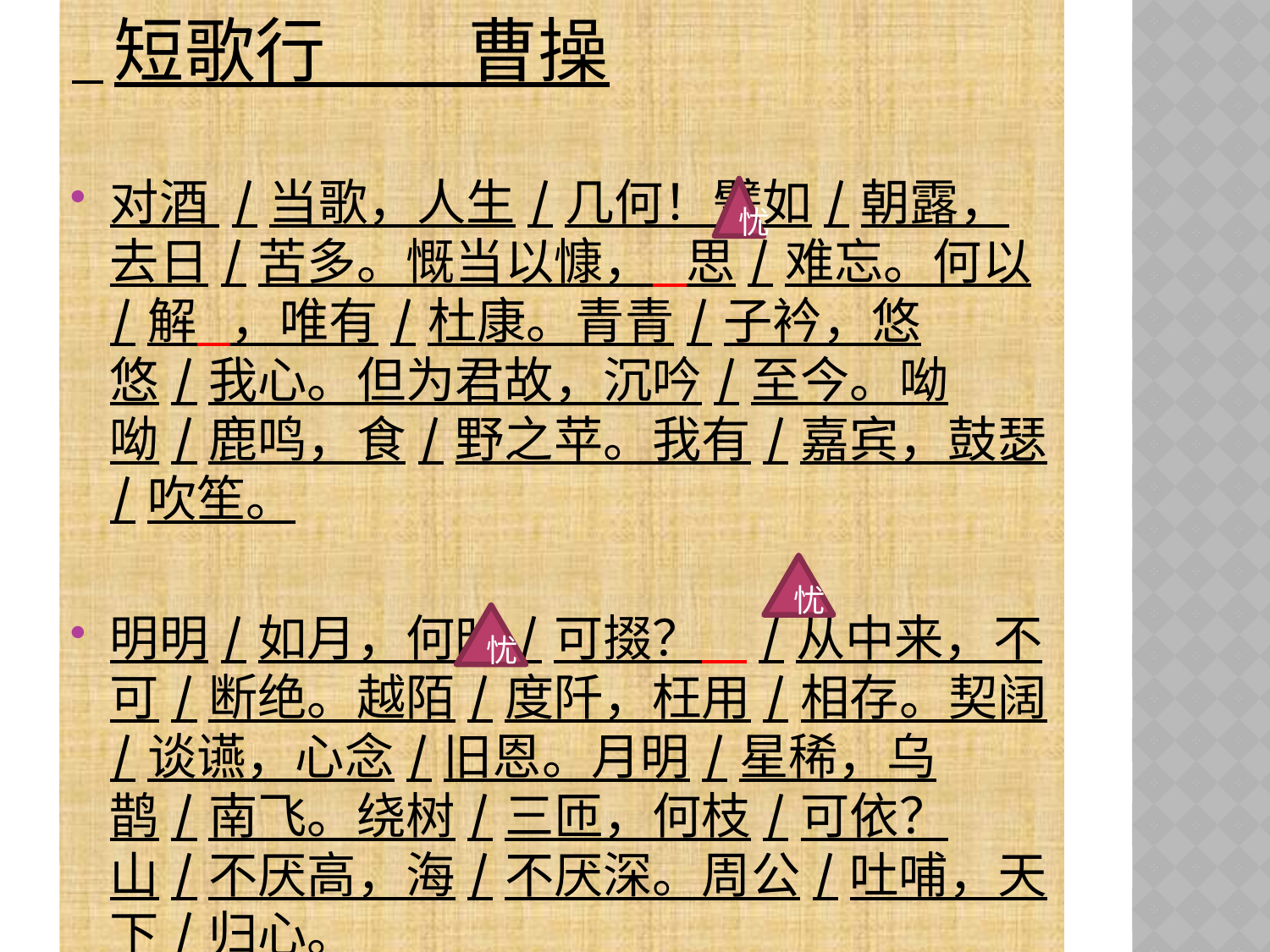

短歌行         曹操

对酒 /当歌，人生/几何！譬如/朝露，去日/苦多。慨当以慷，   思/难忘。何以/解   ，唯有/杜康。青青/子衿，悠悠/我心。但为君故，沉吟/至今。呦呦/鹿鸣，食/野之苹。我有/嘉宾，鼓瑟/吹笙。

明明/如月，何时/可掇？    /从中来，不可/断绝。越陌/度阡，枉用/相存。契阔/谈䜩，心念/旧恩。月明/星稀，乌鹊/南飞。绕树/三匝，何枝/可依？山/不厌高，海/不厌深。周公/吐哺，天下/归心。

#
忧
忧
忧